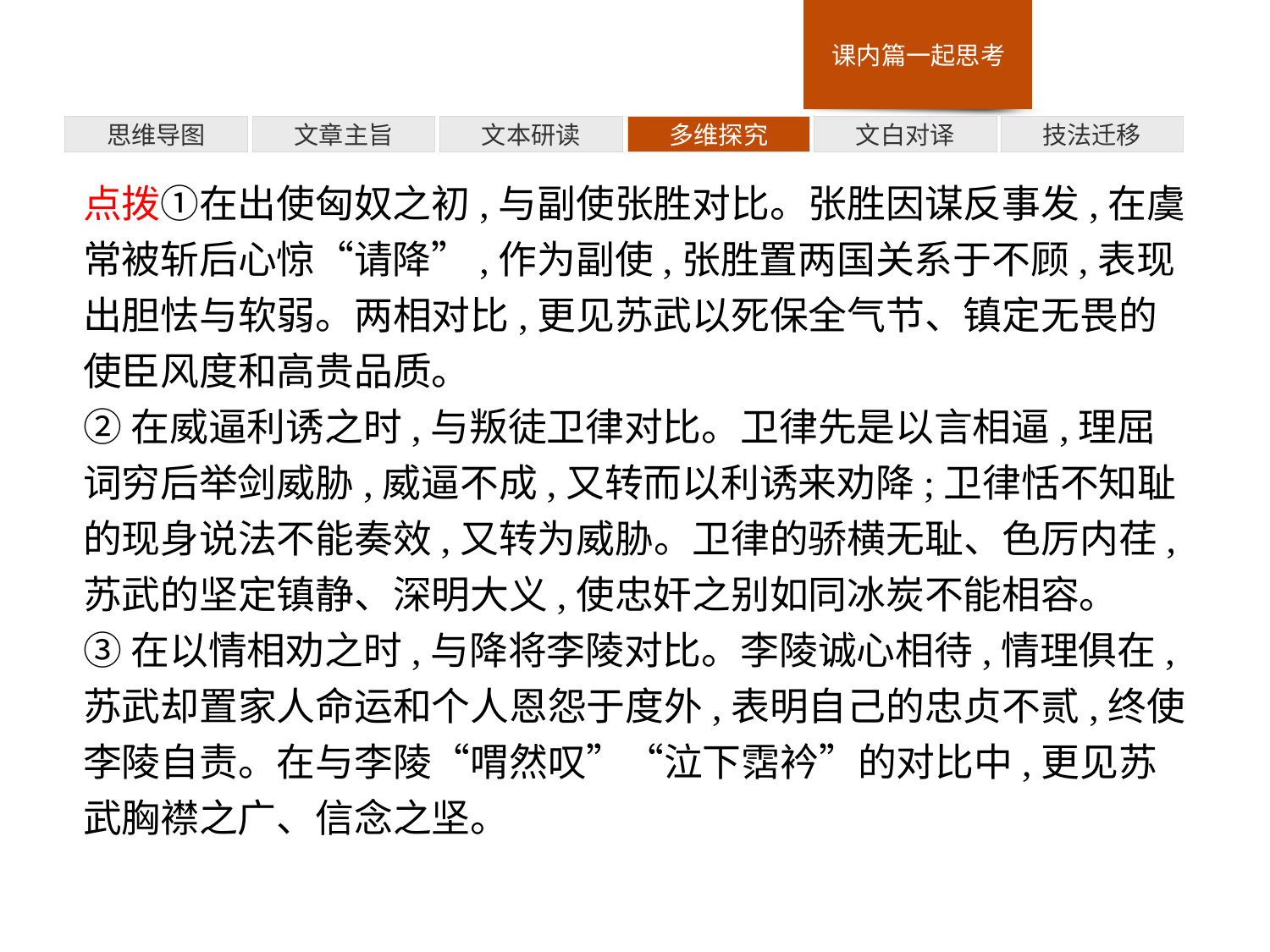

多维探究
思维导图
文章主旨
文本研读
文白对译
技法迁移
点拨①在出使匈奴之初,与副使张胜对比。张胜因谋反事发,在虞常被斩后心惊“请降”,作为副使,张胜置两国关系于不顾,表现出胆怯与软弱。两相对比,更见苏武以死保全气节、镇定无畏的使臣风度和高贵品质。
②在威逼利诱之时,与叛徒卫律对比。卫律先是以言相逼,理屈词穷后举剑威胁,威逼不成,又转而以利诱来劝降;卫律恬不知耻的现身说法不能奏效,又转为威胁。卫律的骄横无耻、色厉内荏,苏武的坚定镇静、深明大义,使忠奸之别如同冰炭不能相容。
③在以情相劝之时,与降将李陵对比。李陵诚心相待,情理俱在,苏武却置家人命运和个人恩怨于度外,表明自己的忠贞不贰,终使李陵自责。在与李陵“喟然叹”“泣下霑衿”的对比中,更见苏武胸襟之广、信念之坚。